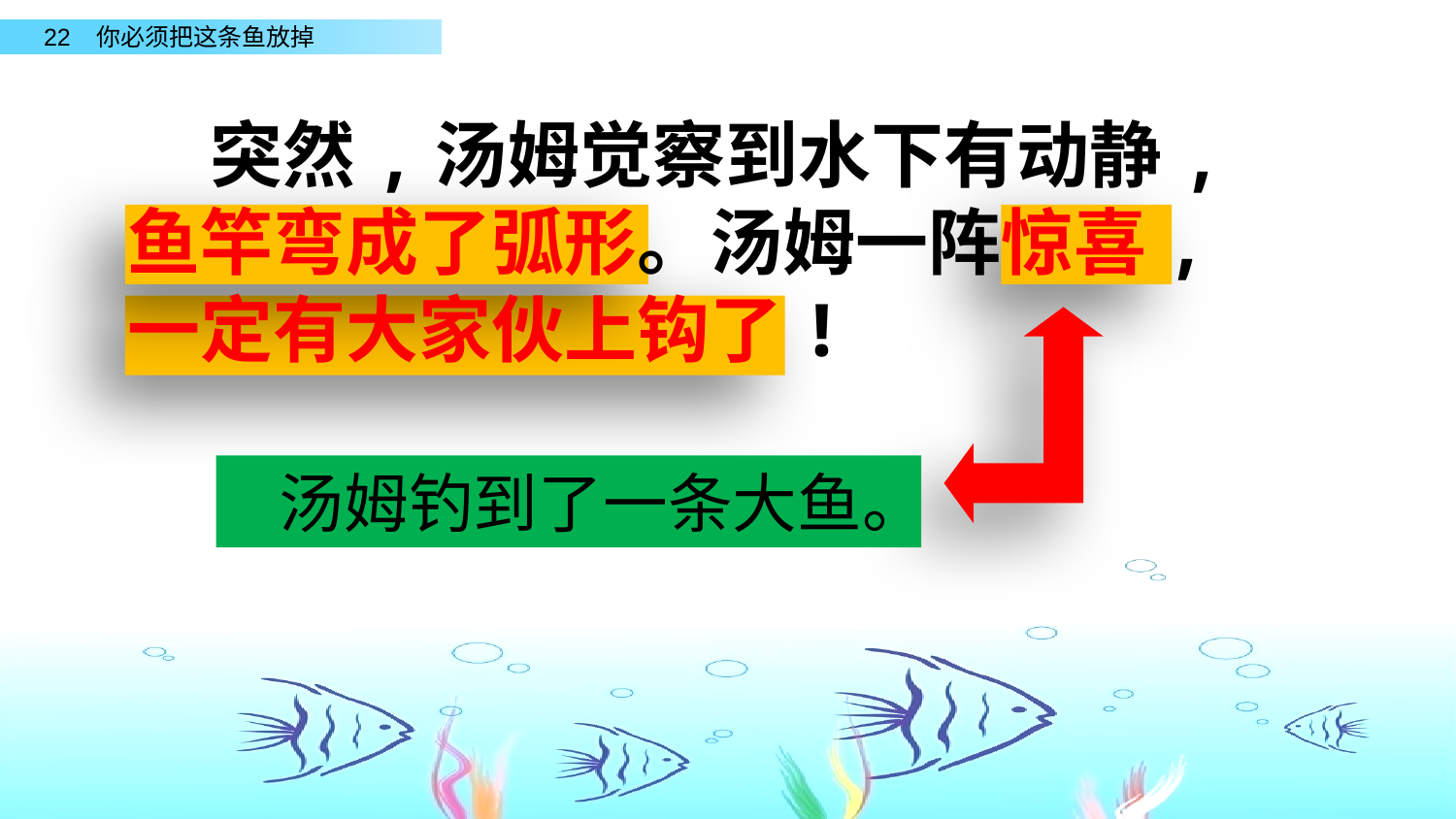

突然,汤姆觉察到水下有动静,鱼竿弯成了弧形。汤姆一阵惊喜,一定有大家伙上钩了!

汤姆钓到了一条大鱼。